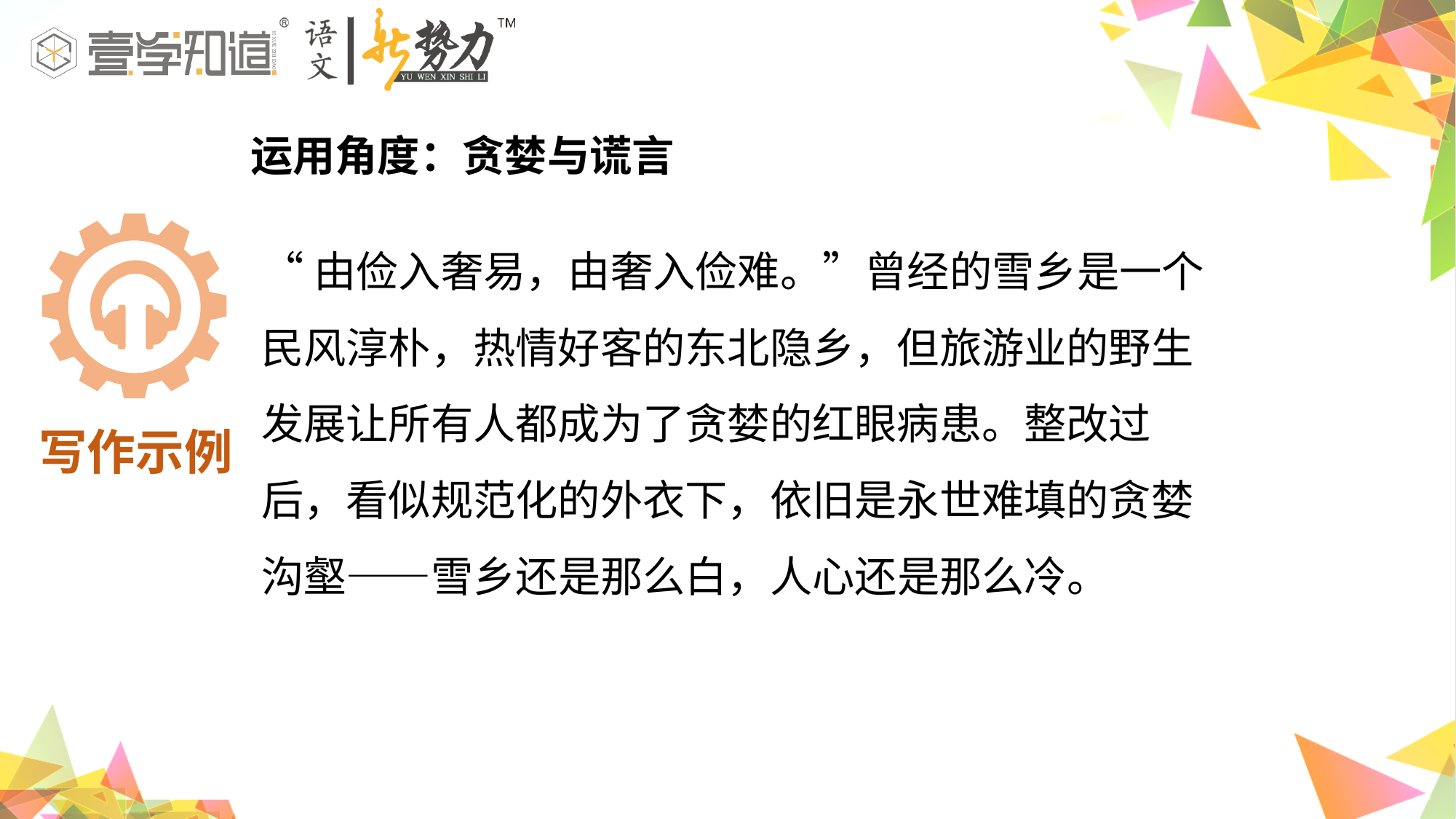

运用角度：贪婪与谎言
“由俭入奢易，由奢入俭难。”曾经的雪乡是一个民风淳朴，热情好客的东北隐乡，但旅游业的野生发展让所有人都成为了贪婪的红眼病患。整改过后，看似规范化的外衣下，依旧是永世难填的贪婪沟壑——雪乡还是那么白，人心还是那么冷。

写作示例